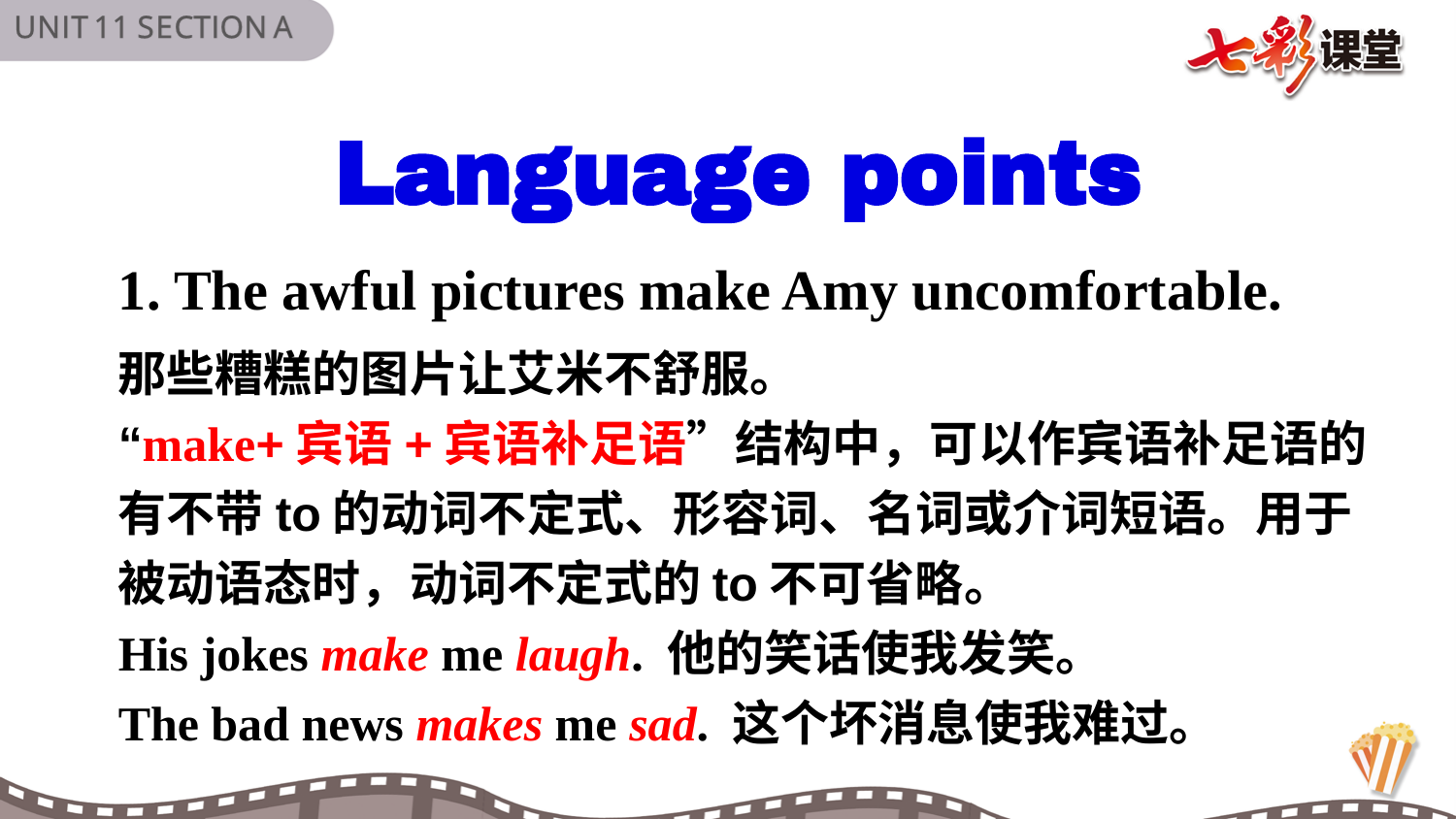

Language points

1. The awful pictures make Amy uncomfortable.
那些糟糕的图片让艾米不舒服。
“make+宾语+宾语补足语”结构中，可以作宾语补足语的有不带to的动词不定式、形容词、名词或介词短语。用于被动语态时，动词不定式的to不可省略。
His jokes make me laugh. 他的笑话使我发笑。
The bad news makes me sad. 这个坏消息使我难过。